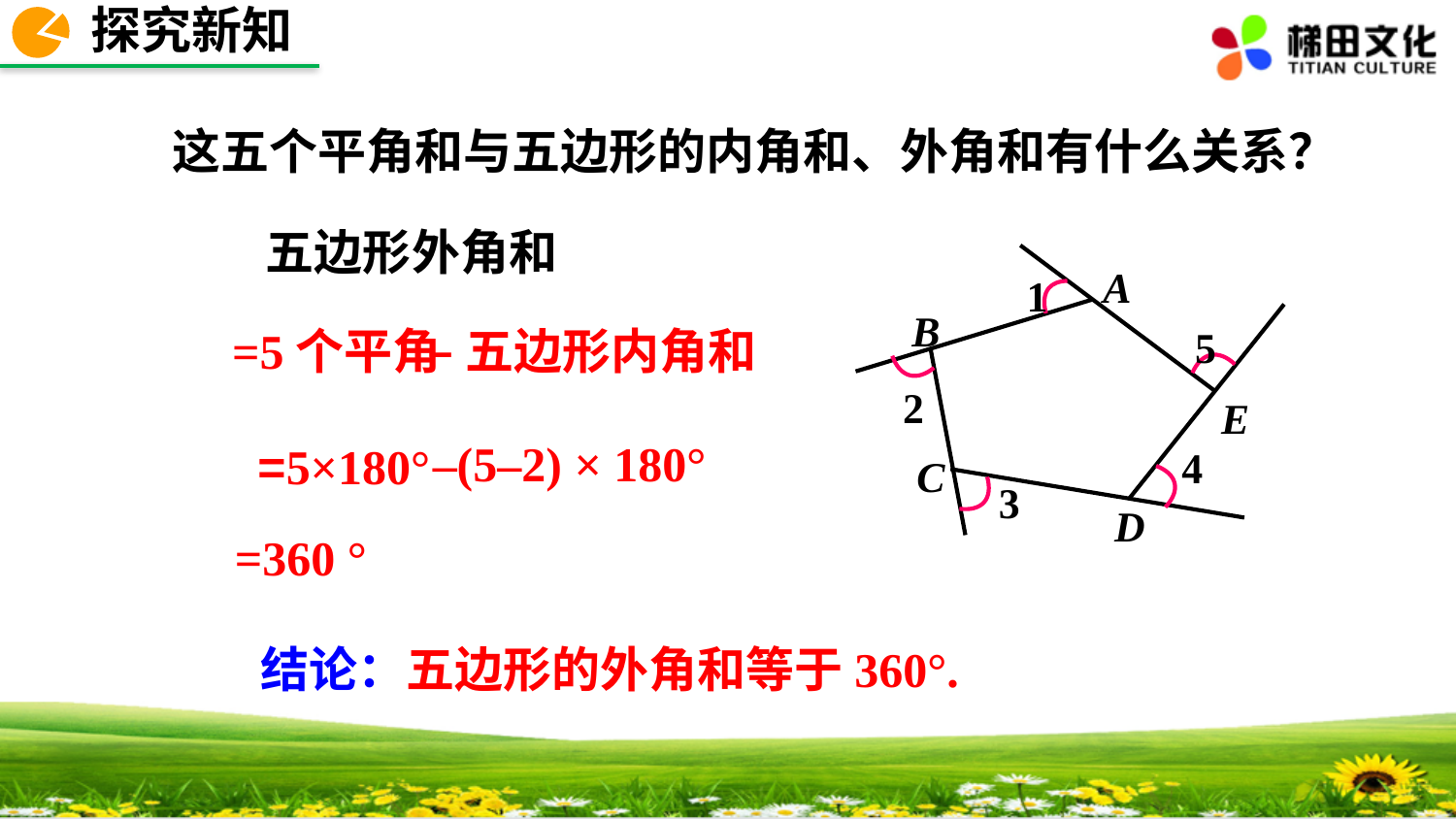

探究新知

这五个平角和与五边形的内角和、外角和有什么关系？
五边形外角和

A
1
B

5

2

E
  4
C

3

D
=5个平角
–五边形内角和
–(5–2) × 180°
=5×180°
=360 °
结论：五边形的外角和等于360°.